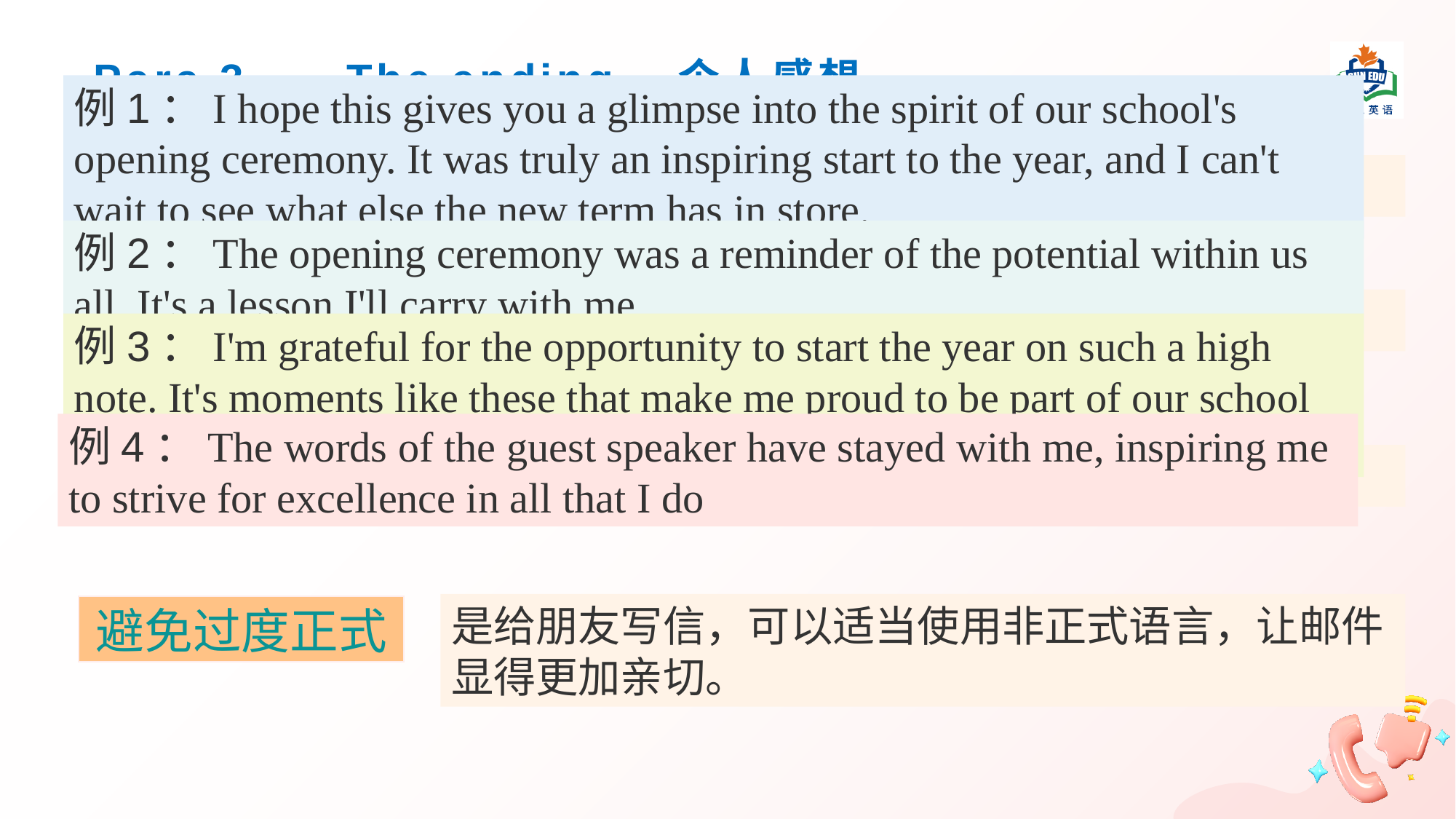

Para 3      The ending   个人感想
例1：I hope this gives you a glimpse into the spirit of our school's opening ceremony. It was truly an inspiring start to the year, and I can't wait to see what else the new term has in store.
可以简要回顾活动的重点，为你的感想提供背景。

适当的总结
例2：The opening ceremony was a reminder of the potential within us all. It's a lesson I'll carry with me.
相关性
感想应该与活动内容相关，不要偏离主题。
例3：I'm grateful for the opportunity to start the year on such a high note. It's moments like these that make me proud to be part of our school community.
例4：The words of the guest speaker have stayed with me, inspiring me to strive for excellence in all that I do
简洁明了
保持感想简洁，避免冗长的叙述。
是给朋友写信，可以适当使用非正式语言，让邮件显得更加亲切。
避免过度正式